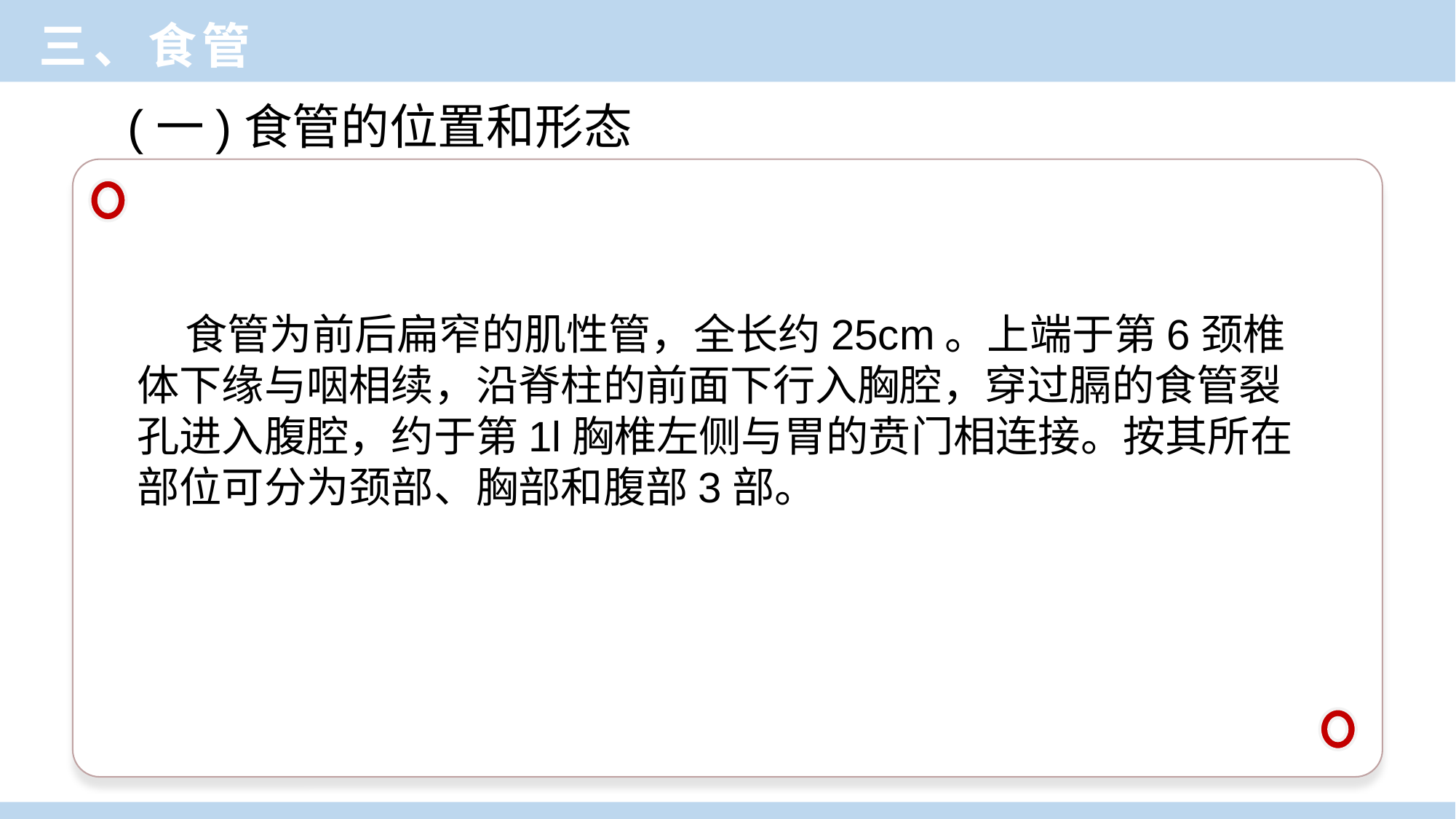

三、食管
(一)食管的位置和形态

    食管为前后扁窄的肌性管，全长约25cm。上端于第6颈椎体下缘与咽相续，沿脊柱的前面下行入胸腔，穿过膈的食管裂孔进入腹腔，约于第1l胸椎左侧与胃的贲门相连接。按其所在部位可分为颈部、胸部和腹部3部。